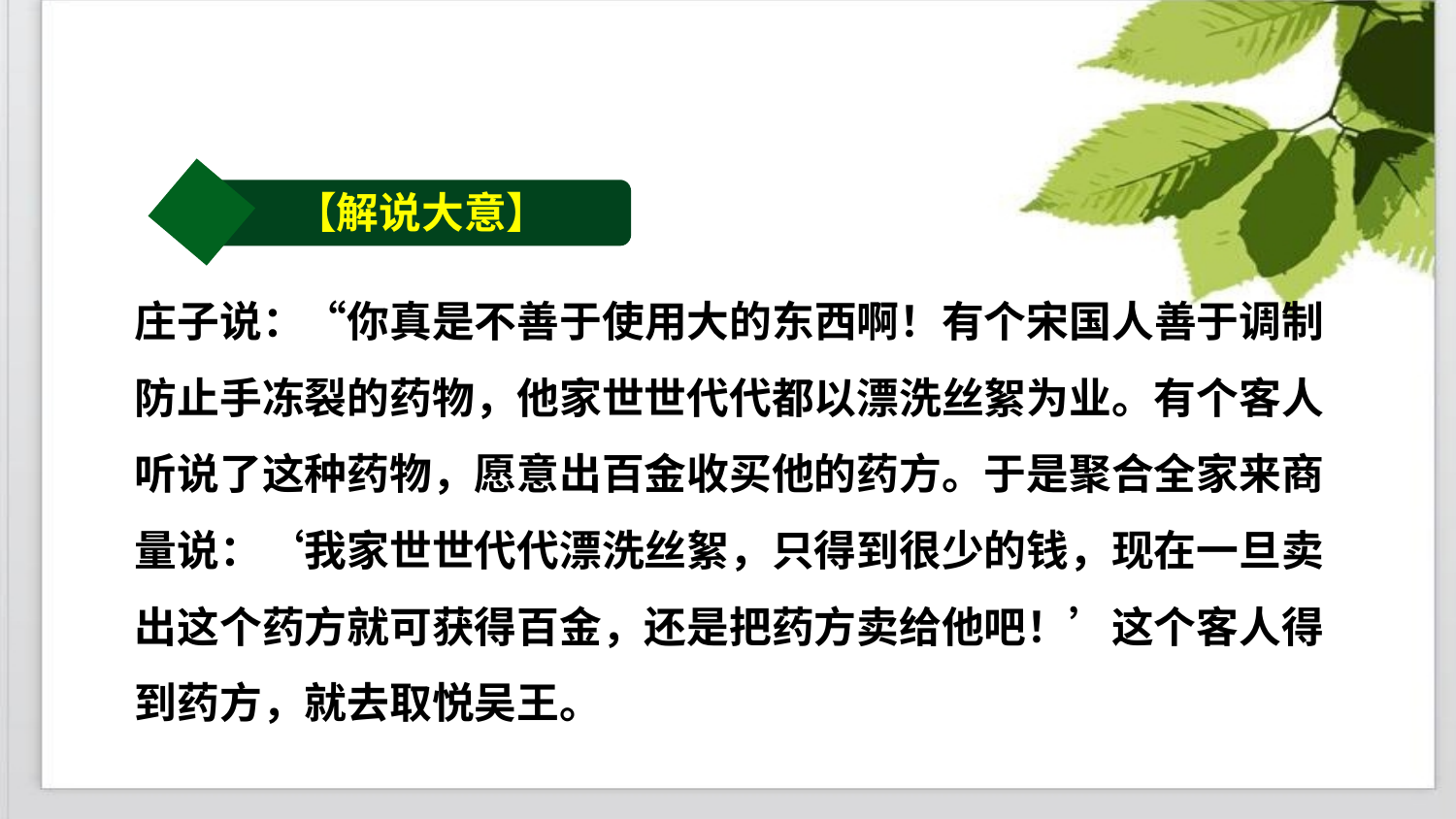

【解说大意】
庄子说：“你真是不善于使用大的东西啊！有个宋国人善于调制防止手冻裂的药物，他家世世代代都以漂洗丝絮为业。有个客人听说了这种药物，愿意出百金收买他的药方。于是聚合全家来商量说：‘我家世世代代漂洗丝絮，只得到很少的钱，现在一旦卖出这个药方就可获得百金，还是把药方卖给他吧！’这个客人得到药方，就去取悦吴王。